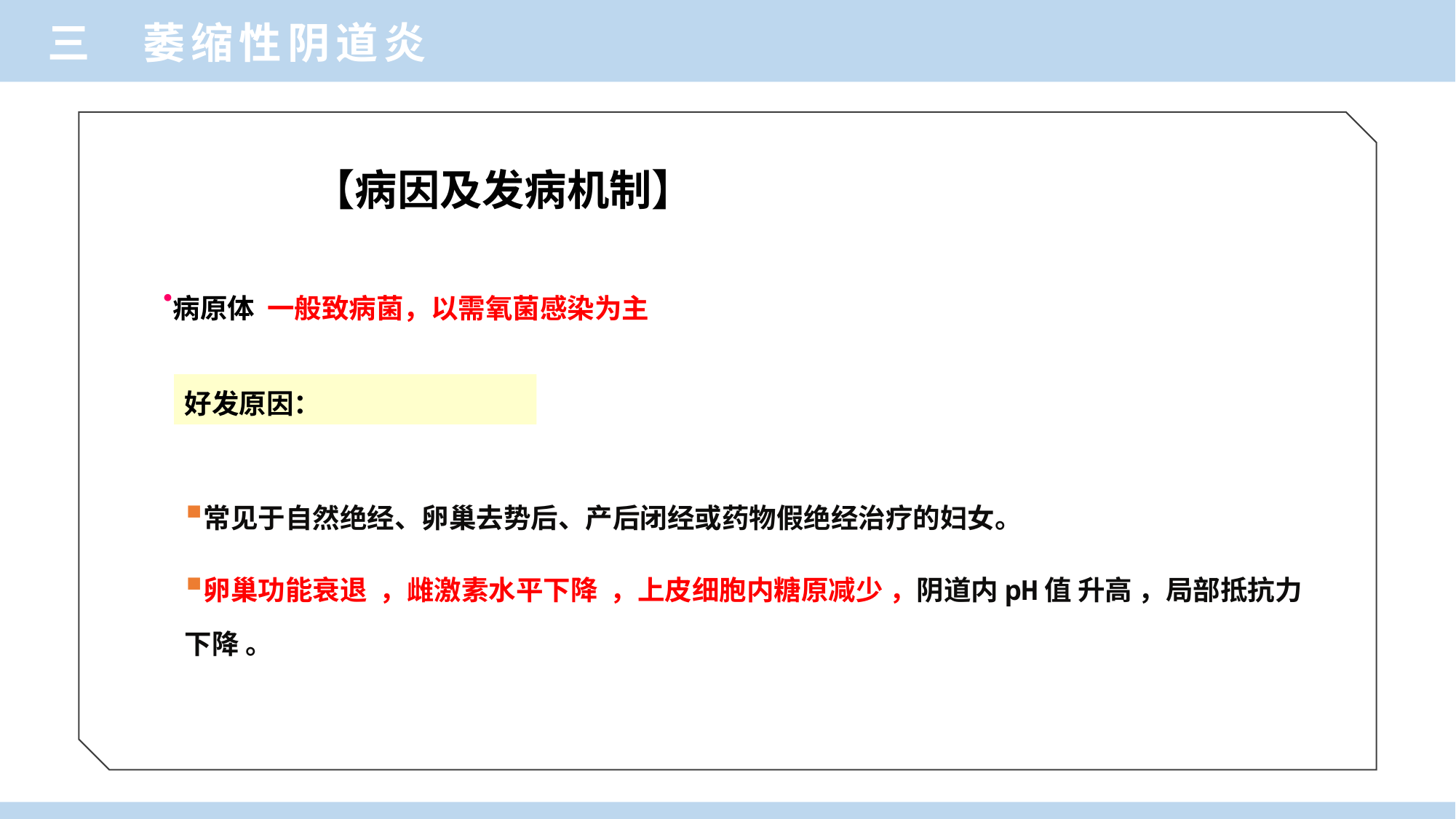

三   萎缩性阴道炎

【病因及发病机制】
病原体  一般致病菌，以需氧菌感染为主
好发原因：
常见于自然绝经、卵巢去势后、产后闭经或药物假绝经治疗的妇女。

卵巢功能衰退  ，雌激素水平下降  ，上皮细胞内糖原减少 ，阴道内pH值 升高 ，局部抵抗力 下降 。